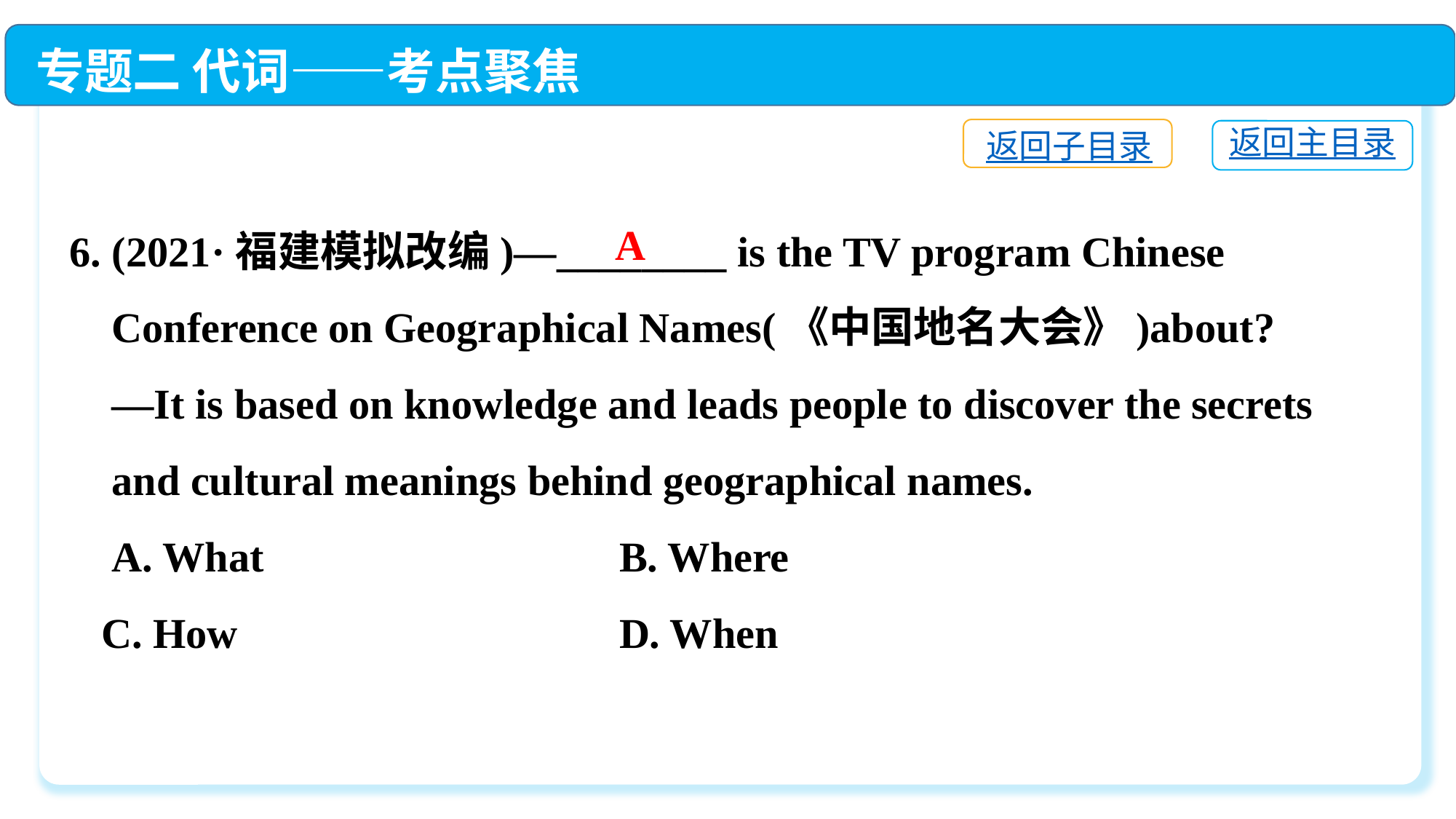

专题二 代词——考点聚焦

返回子目录
返回主目录
6. (2021·福建模拟改编)—________ is the TV program Chinese
    Conference on Geographical Names(《中国地名大会》)about?
    —It is based on knowledge and leads people to discover the secrets
    and cultural meanings behind geographical names.
    A. What　　 	                      B. Where
   C. How　　	                      D. When
A